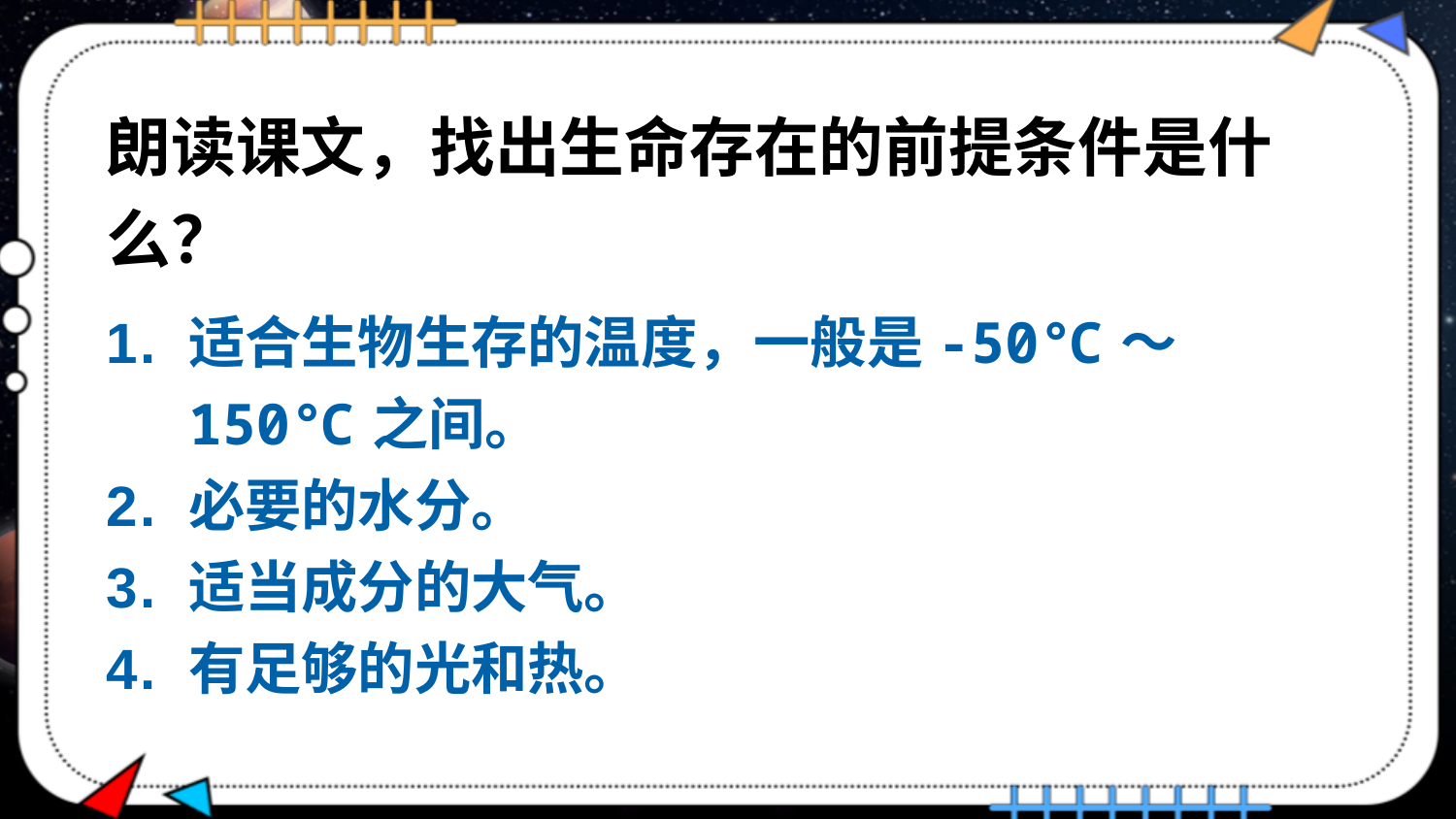

朗读课文，找出生命存在的前提条件是什么？
适合生物生存的温度，一般是-50℃～150℃之间。
必要的水分。
适当成分的大气。
有足够的光和热。